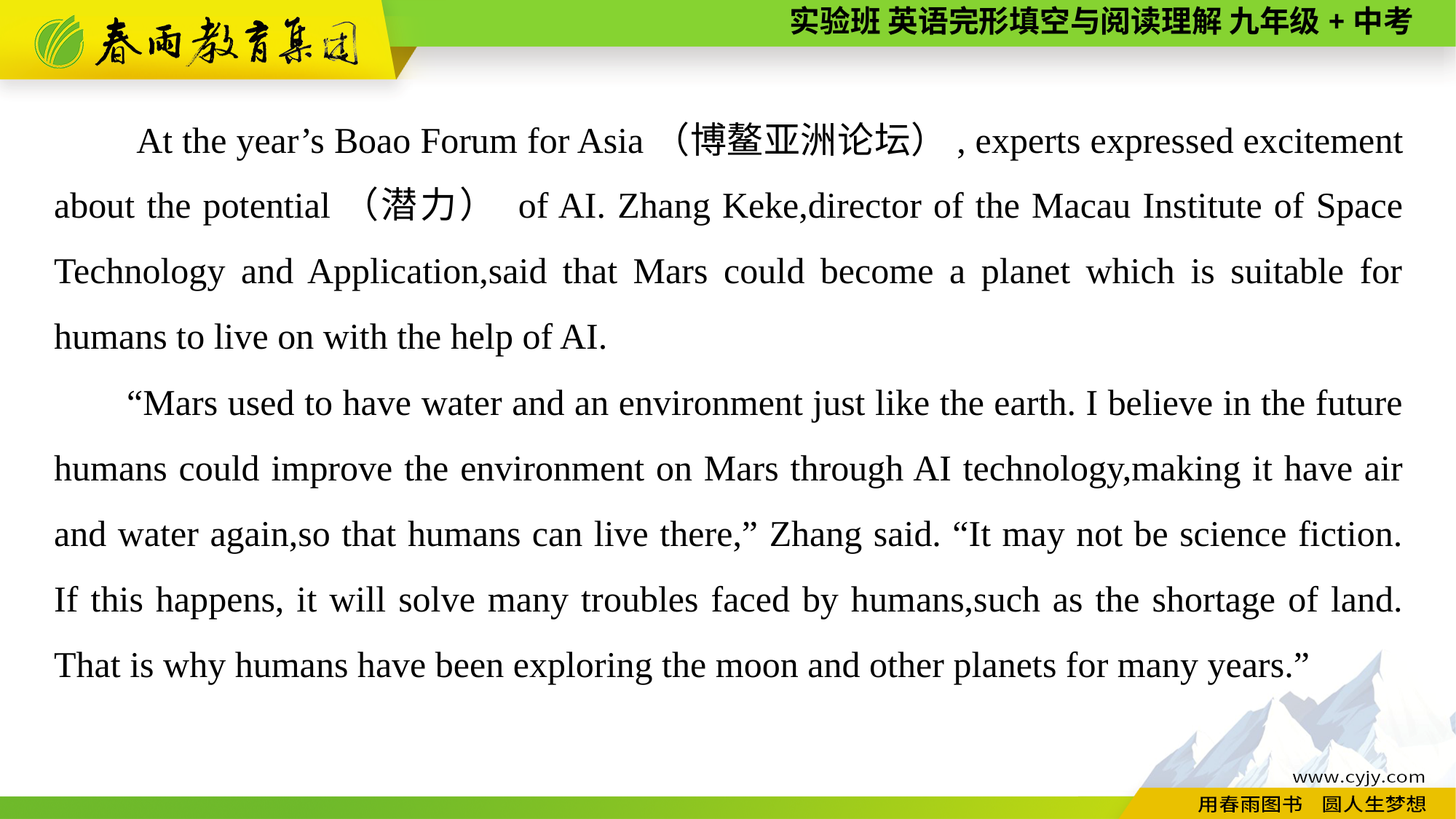

At the year’s Boao Forum for Asia（博鳌亚洲论坛）, experts expressed excitement about the potential（潜力） of AI. Zhang Keke,director of the Macau Institute of Space Technology and Application,said that Mars could become a planet which is suitable for humans to live on with the help of AI.
“Mars used to have water and an environment just like the earth. I believe in the future humans could improve the environment on Mars through AI technology,making it have air and water again,so that humans can live there,” Zhang said. “It may not be science fiction. If this happens, it will solve many troubles faced by humans,such as the shortage of land. That is why humans have been exploring the moon and other planets for many years.”